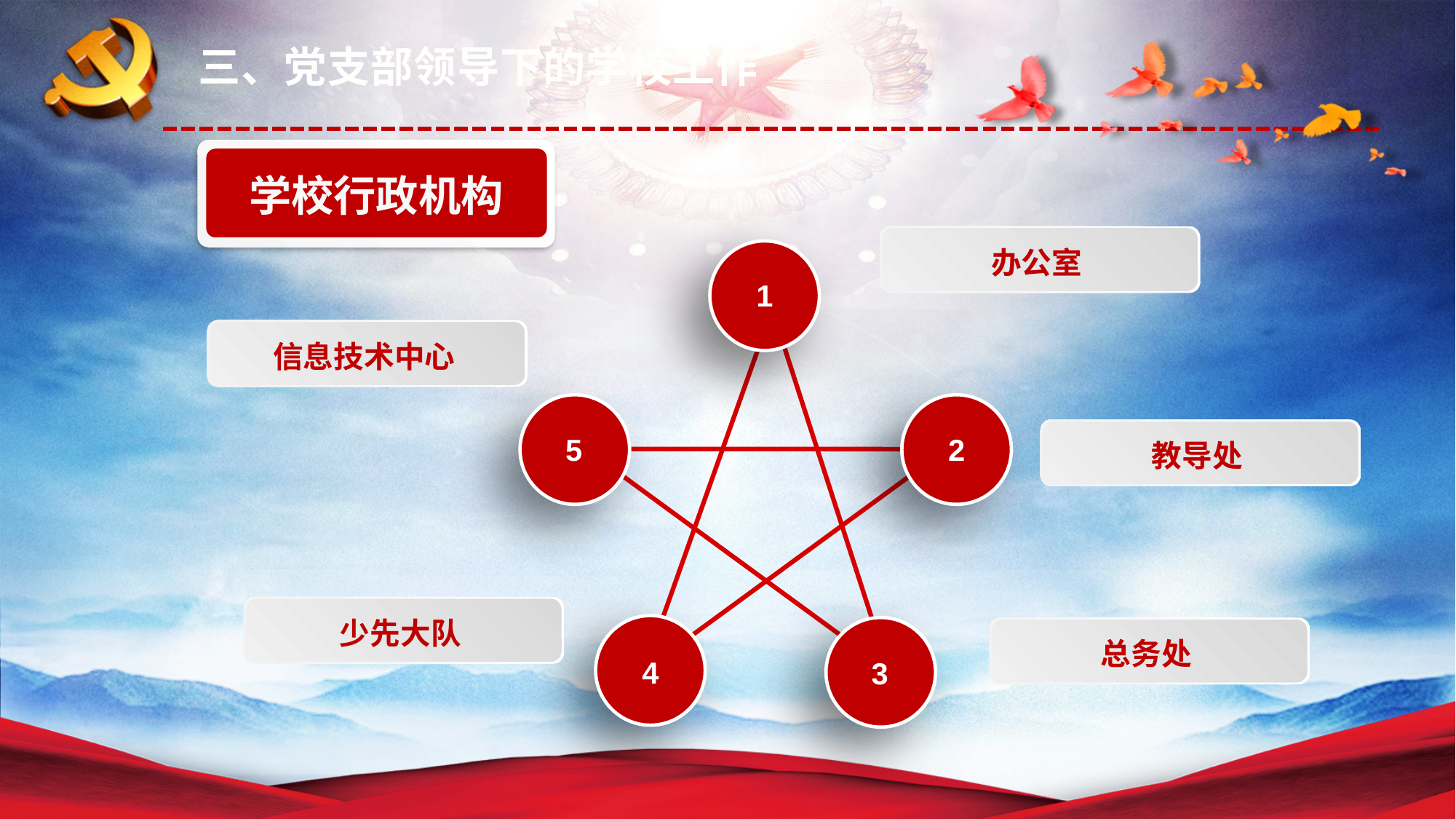

三、党支部领导下的学校工作

学校行政机构

办公室

1

信息技术中心

教导处
5
2

少先大队

总务处
4
3